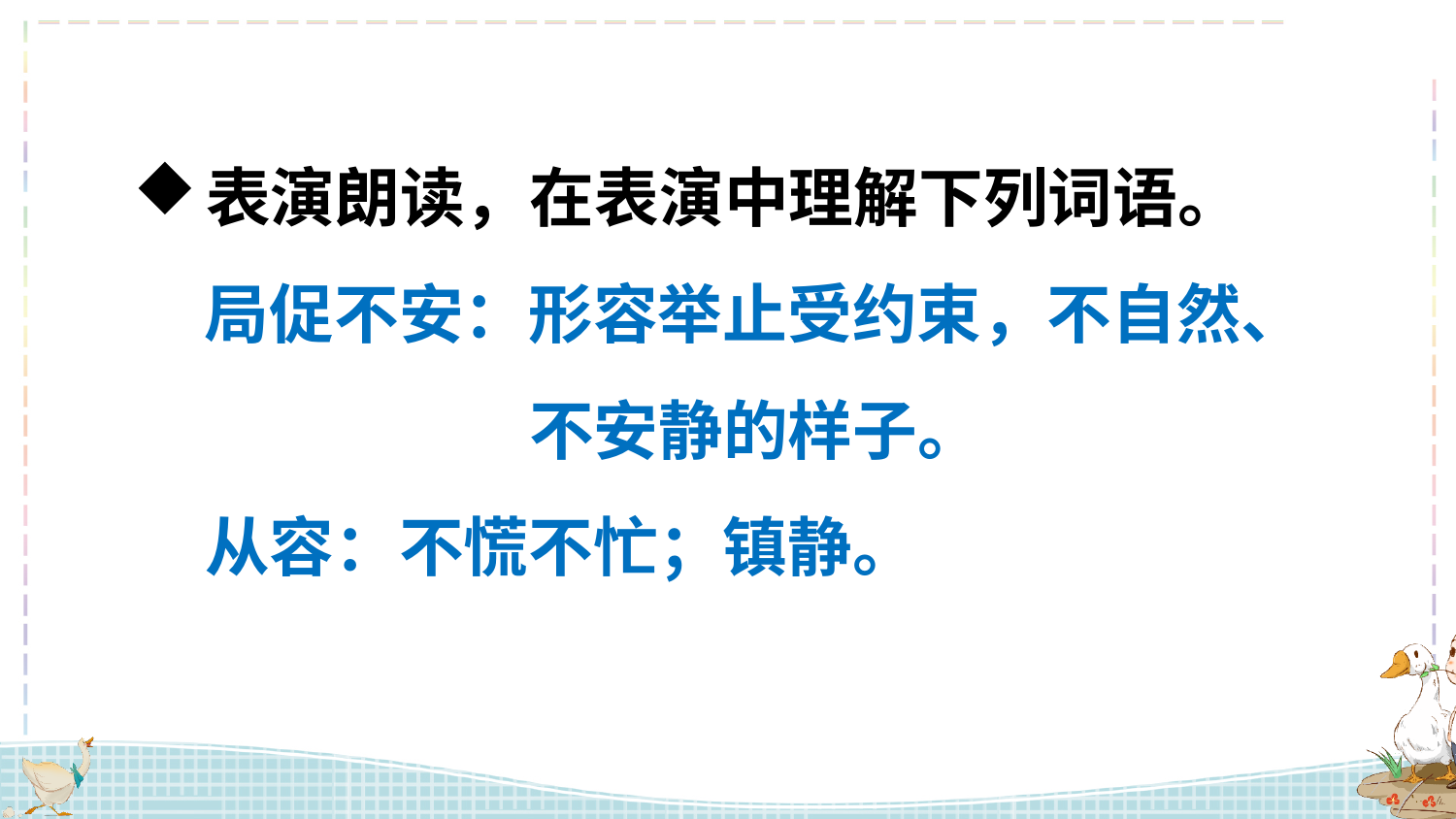

表演朗读，在表演中理解下列词语。
局促不安：形容举止受约束，不自然、不安静的样子。
从容：不慌不忙；镇静。